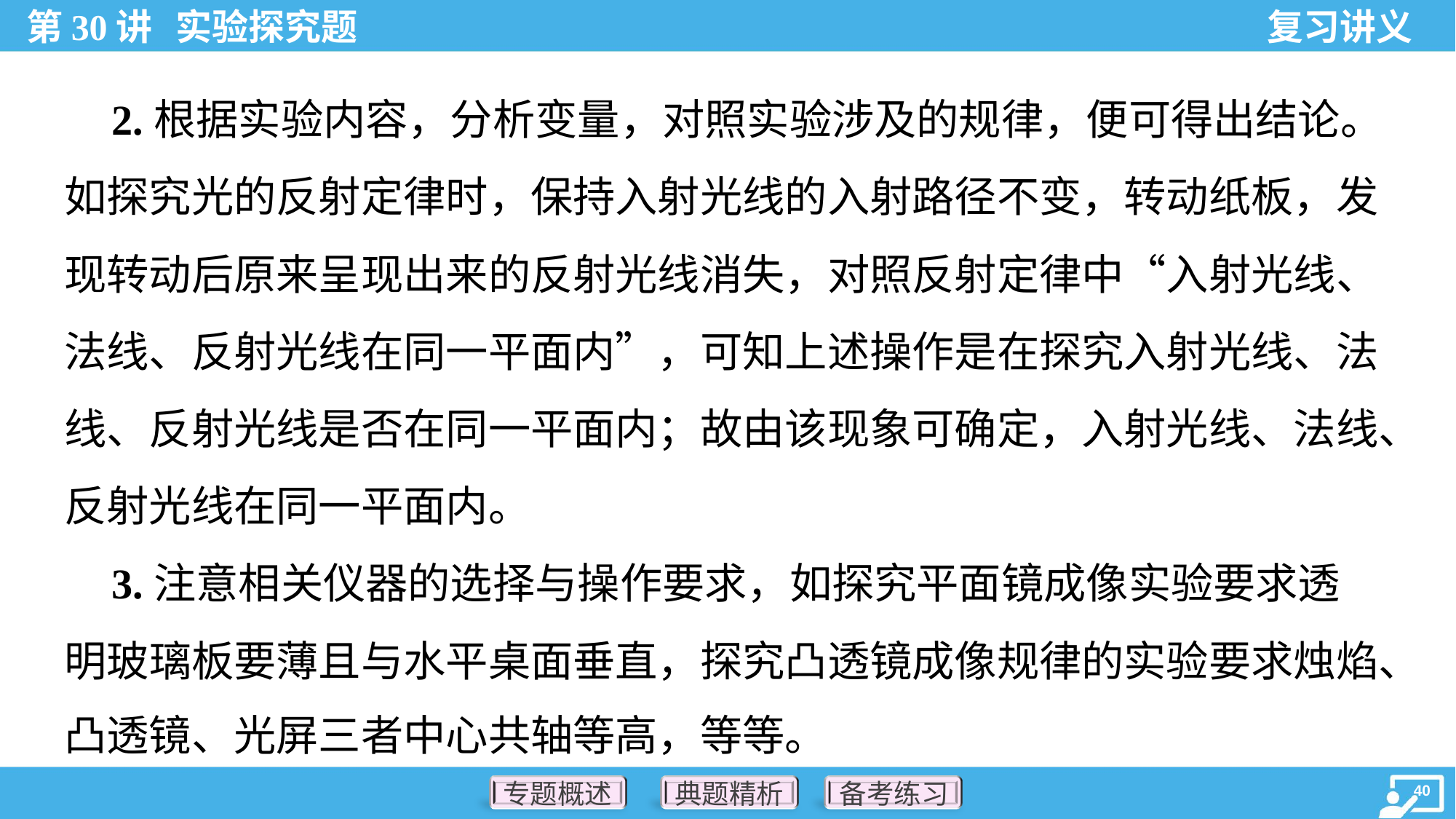

2.根据实验内容，分析变量，对照实验涉及的规律，便可得出结论。
如探究光的反射定律时，保持入射光线的入射路径不变，转动纸板，发
现转动后原来呈现出来的反射光线消失，对照反射定律中“入射光线、
法线、反射光线在同一平面内”，可知上述操作是在探究入射光线、法
线、反射光线是否在同一平面内；故由该现象可确定，入射光线、法线、
反射光线在同一平面内。
    3.注意相关仪器的选择与操作要求，如探究平面镜成像实验要求透
明玻璃板要薄且与水平桌面垂直，探究凸透镜成像规律的实验要求烛焰、
凸透镜、光屏三者中心共轴等高，等等。